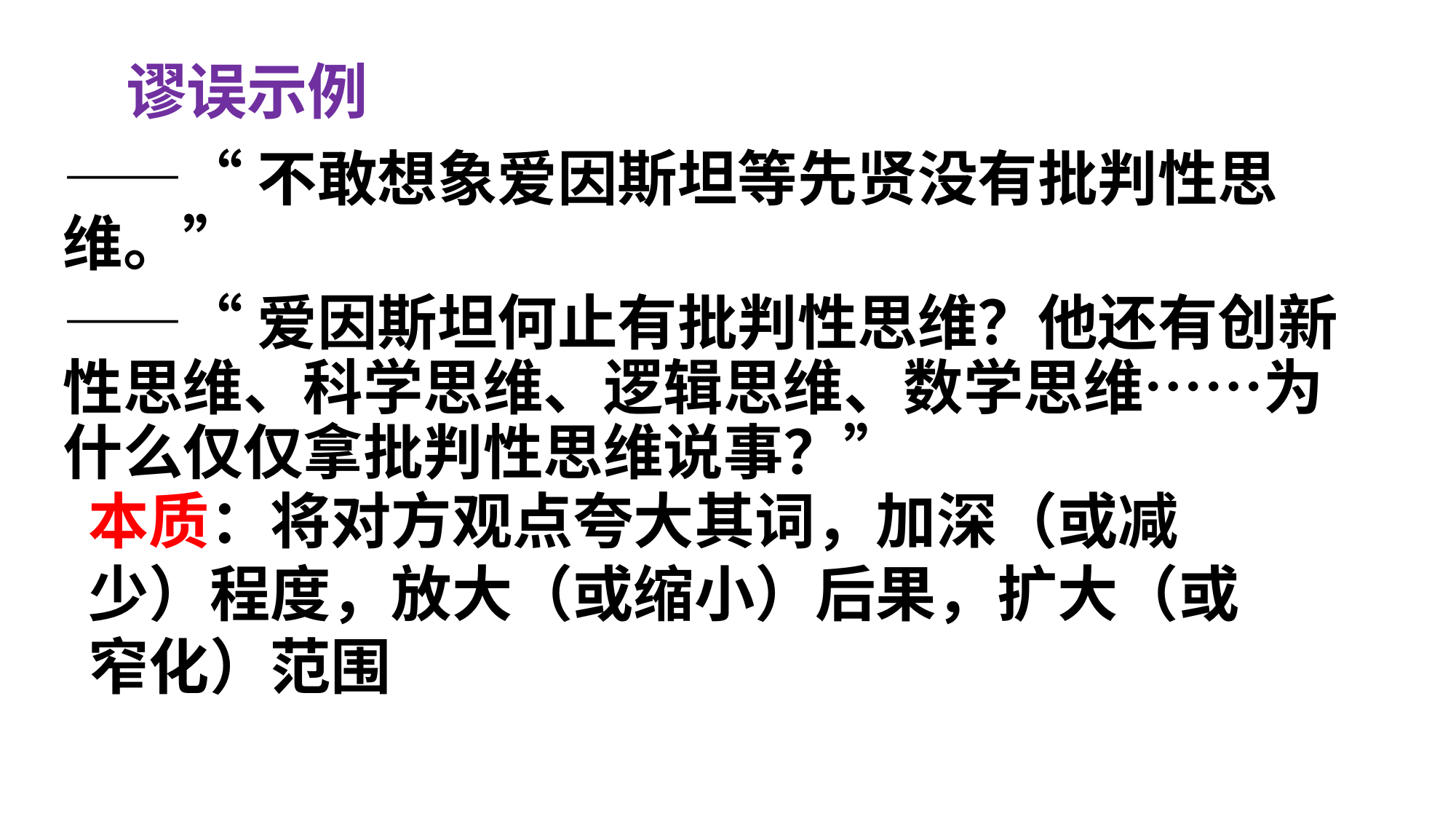

谬误示例
——“不敢想象爱因斯坦等先贤没有批判性思维。”
——“爱因斯坦何止有批判性思维？他还有创新性思维、科学思维、逻辑思维、数学思维……为什么仅仅拿批判性思维说事？”
本质：将对方观点夸大其词，加深（或减少）程度，放大（或缩小）后果，扩大（或窄化）范围